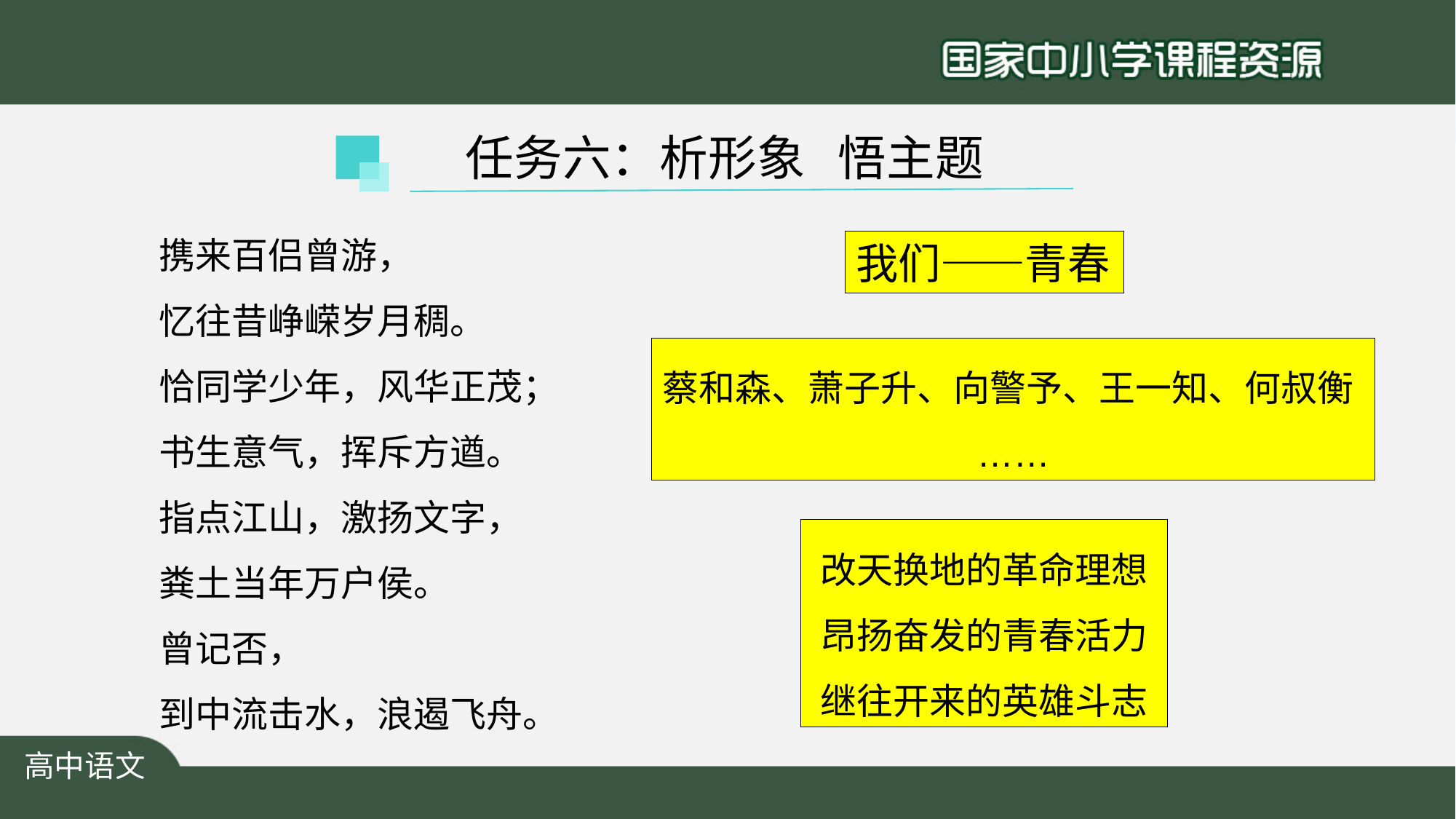

任务六：析形象   悟主题

携来百侣曾游，
忆往昔峥嵘岁月稠。
恰同学少年，风华正茂；
书生意气，挥斥方遒。
指点江山，激扬文字，
粪土当年万户侯。
曾记否，
到中流击水，浪遏飞舟。

我们——青春
蔡和森、萧子升、向警予、王一知、何叔衡
……
改天换地的革命理想
昂扬奋发的青春活力
继往开来的英雄斗志